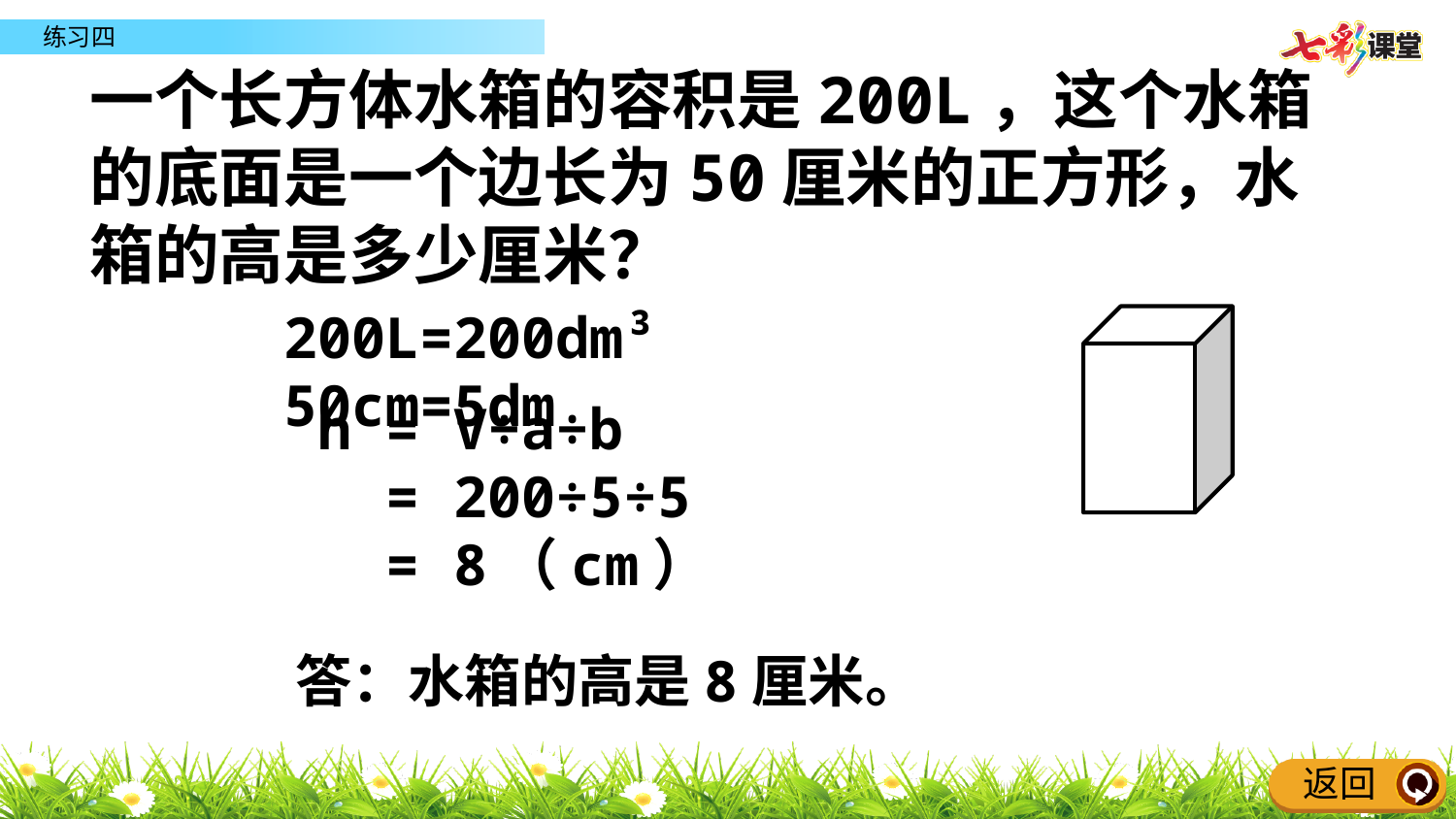

一个长方体水箱的容积是200L，这个水箱的底面是一个边长为50厘米的正方形，水箱的高是多少厘米？
200L=200dm³    50cm=5dm

h = V÷a÷b
  = 200÷5÷5
  = 8（cm）
答：水箱的高是8厘米。